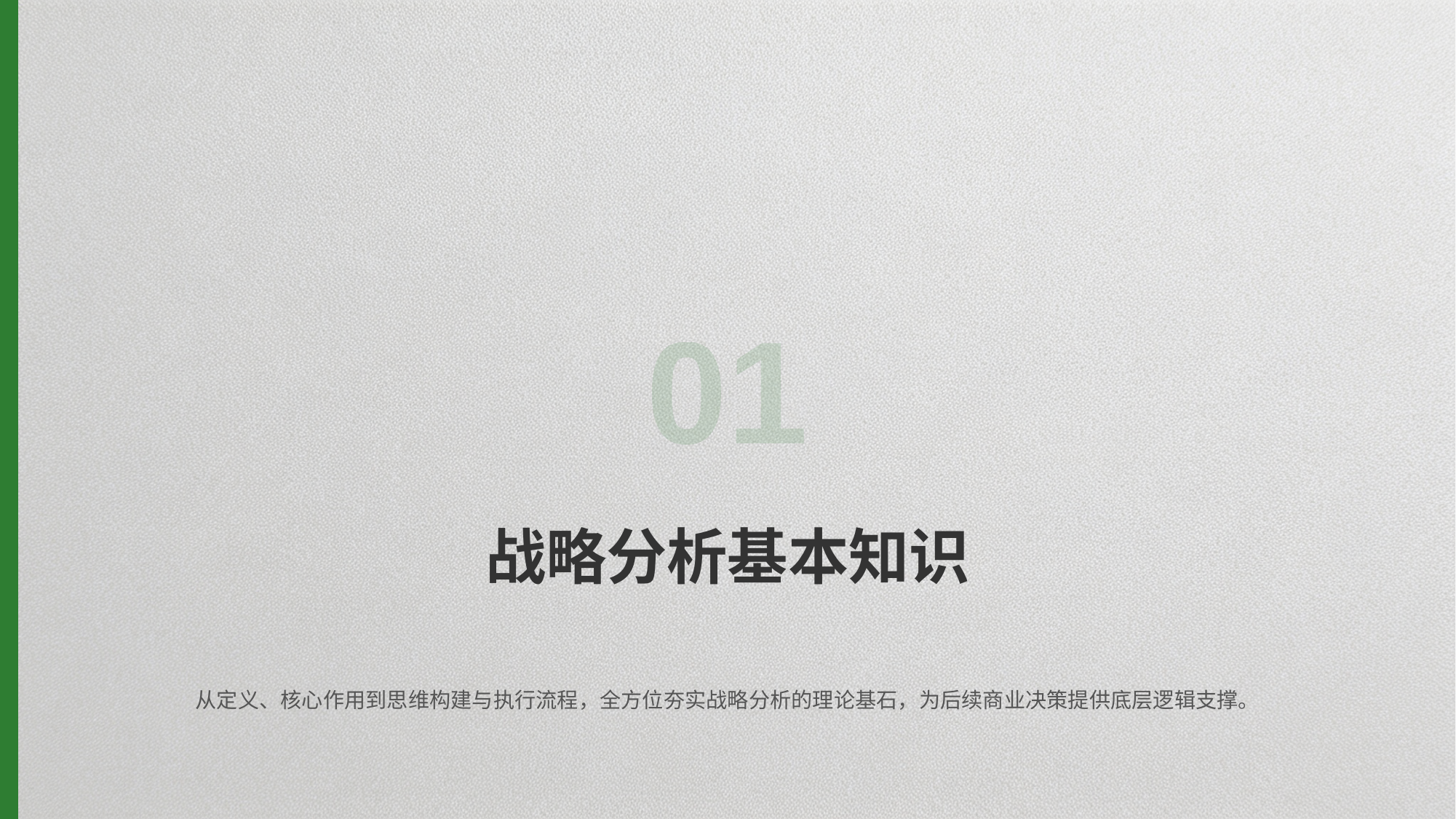

01
战略分析基本知识
从定义、核心作用到思维构建与执行流程，全方位夯实战略分析的理论基石，为后续商业决策提供底层逻辑支撑。